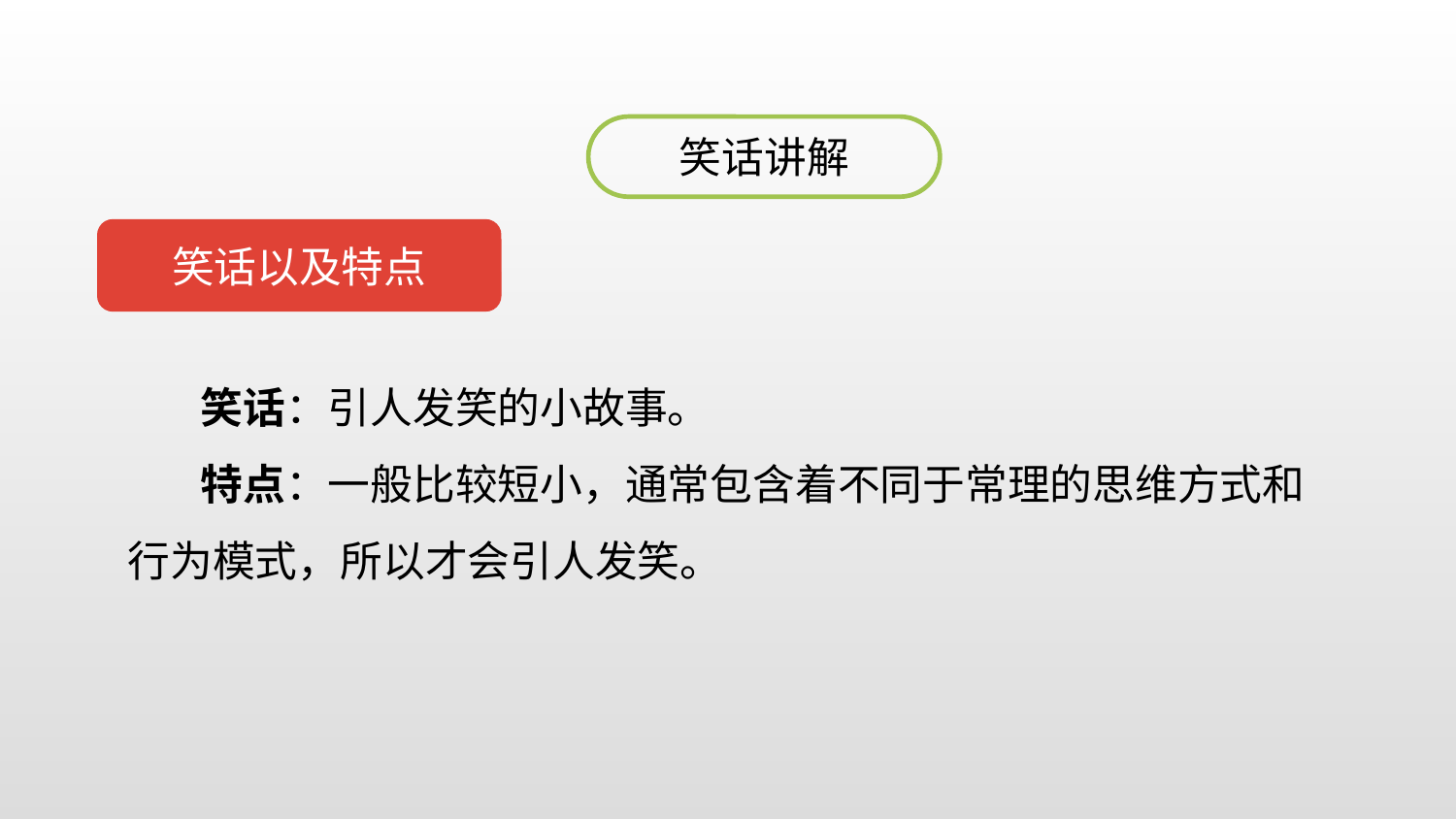

笑话讲解
笑话以及特点
笑话：引人发笑的小故事。
特点：一般比较短小，通常包含着不同于常理的思维方式和行为模式，所以才会引人发笑。